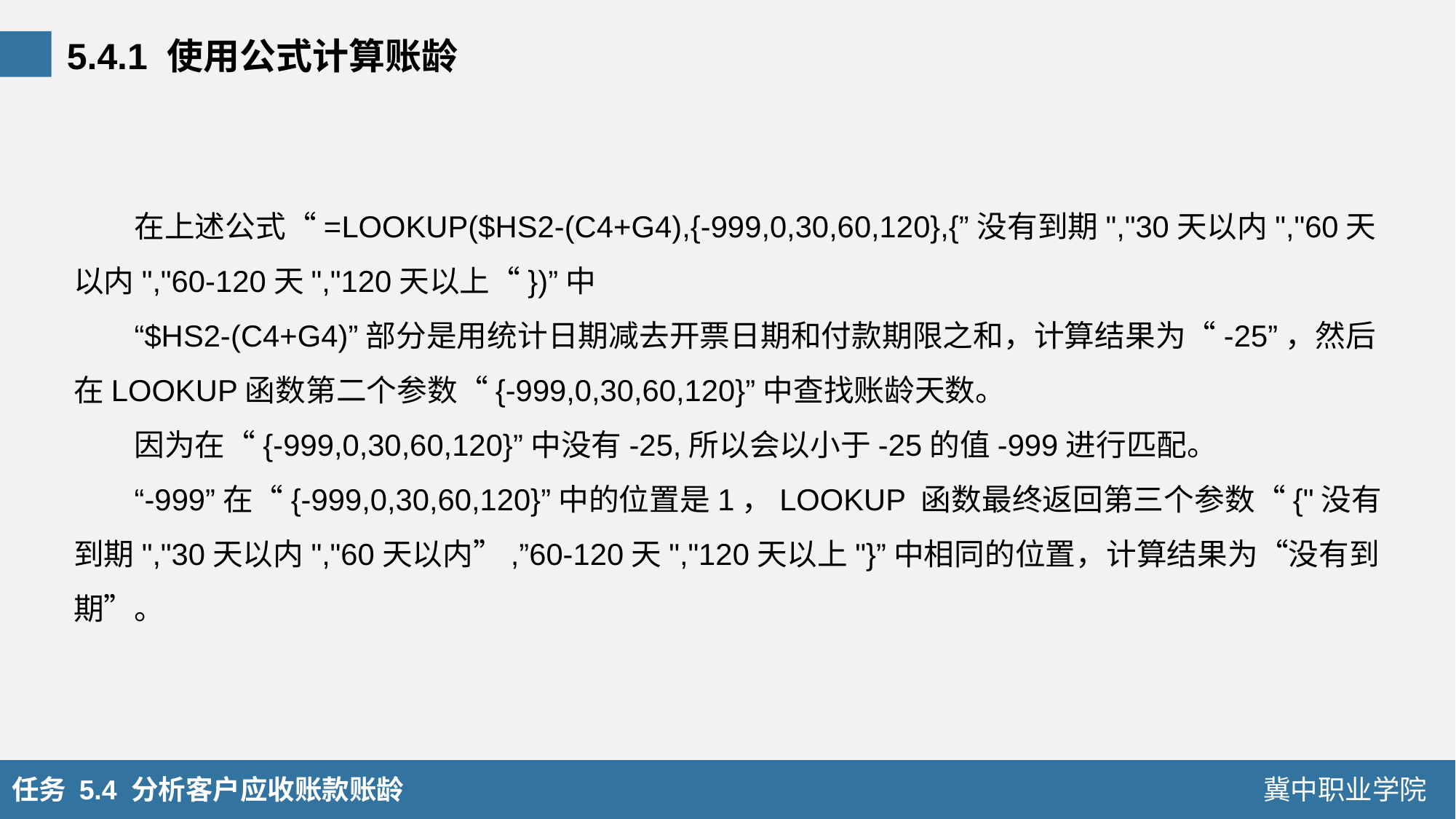

5.4.1 使用公式计算账龄
在上述公式“=LOOKUP($HS2-(C4+G4),{-999,0,30,60,120},{”没有到期","30天以内","60天以内","60-120天","120天以上“})”中
“$HS2-(C4+G4)”部分是用统计日期减去开票日期和付款期限之和，计算结果为“-25”，然后在LOOKUP函数第二个参数“{-999,0,30,60,120}”中查找账龄天数。
因为在“{-999,0,30,60,120}”中没有-25,所以会以小于-25的值-999进行匹配。
“-999”在“{-999,0,30,60,120}”中的位置是1，LOOKUP 函数最终返回第三个参数“{"没有到期","30天以内","60天以内”,”60-120天","120天以上"}”中相同的位置，计算结果为“没有到期”。

任务 5.4 分析客户应收账款账龄
冀中职业学院